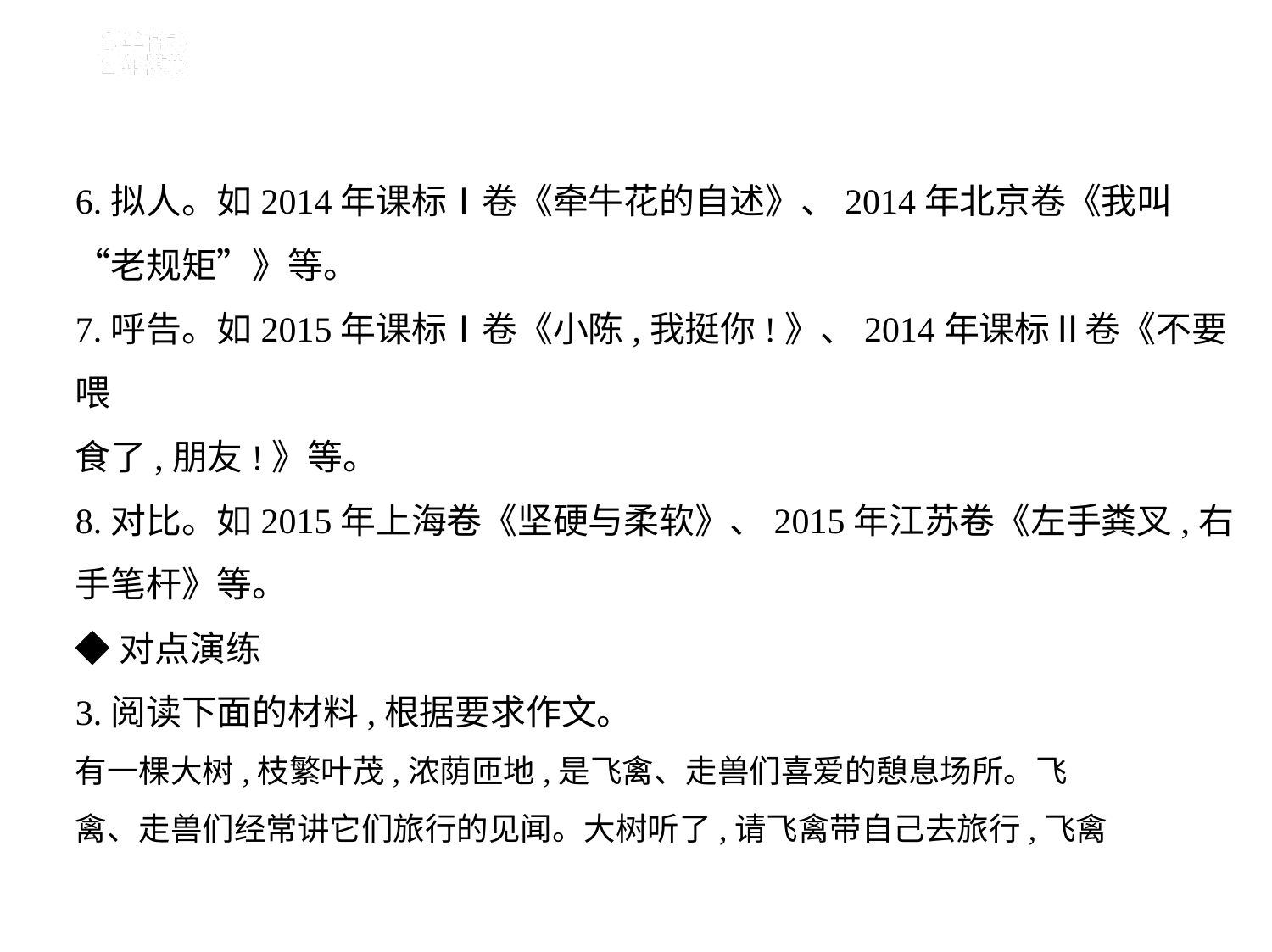

6.拟人。如2014年课标Ⅰ卷《牵牛花的自述》、2014年北京卷《我叫
“老规矩”》等。
7.呼告。如2015年课标Ⅰ卷《小陈,我挺你!》、2014年课标Ⅱ卷《不要喂
食了,朋友!》等。
8.对比。如2015年上海卷《坚硬与柔软》、2015年江苏卷《左手粪叉,右
手笔杆》等。
◆对点演练
3.阅读下面的材料,根据要求作文。
有一棵大树,枝繁叶茂,浓荫匝地,是飞禽、走兽们喜爱的憩息场所。飞
禽、走兽们经常讲它们旅行的见闻。大树听了,请飞禽带自己去旅行,飞禽